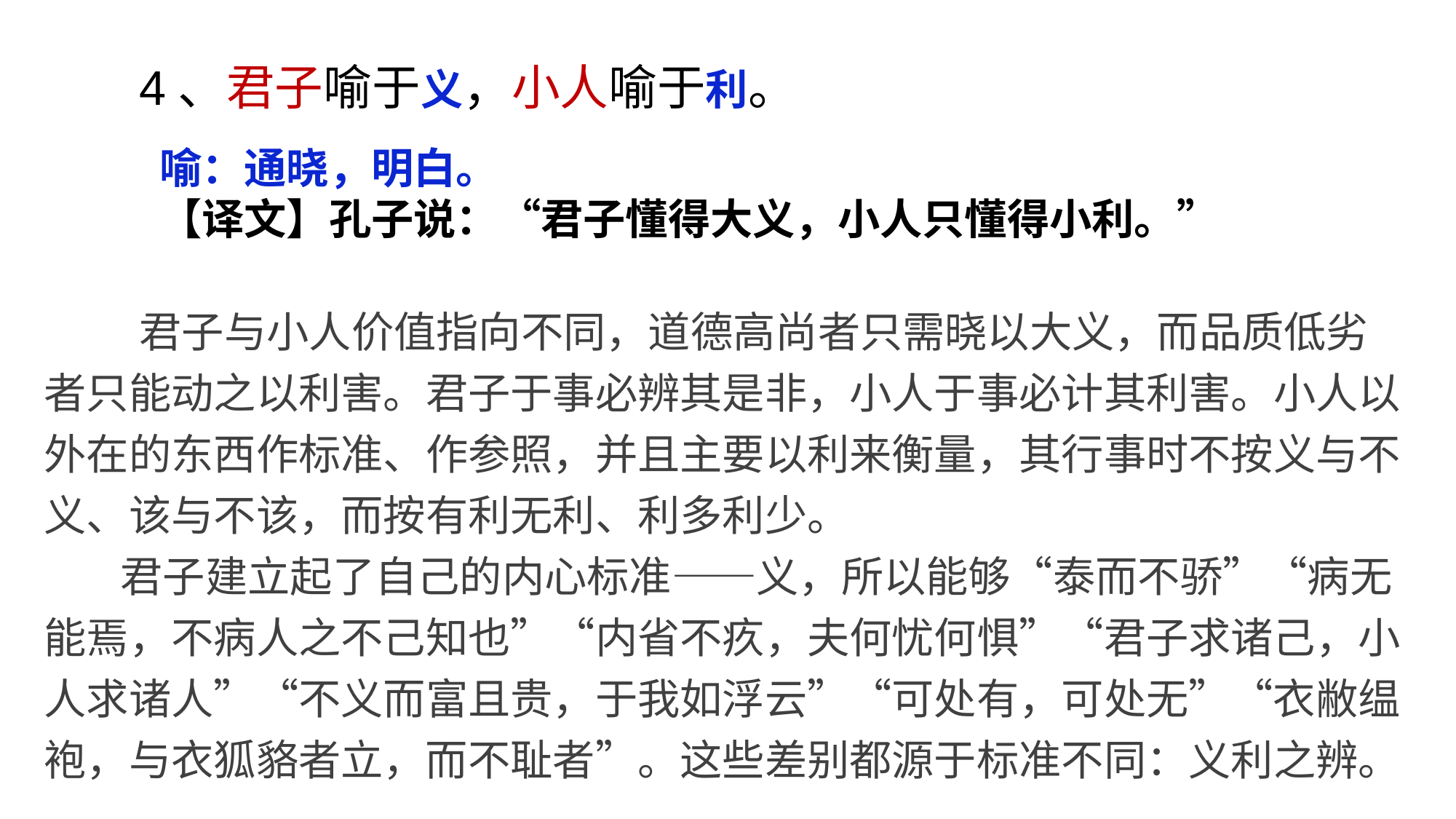

4、君子喻于义，小人喻于利。
喻：通晓，明白。
【译文】孔子说：“君子懂得大义，小人只懂得小利。”
         君子与小人价值指向不同，道德高尚者只需晓以大义，而品质低劣者只能动之以利害。君子于事必辨其是非，小人于事必计其利害。小人以外在的东西作标准、作参照，并且主要以利来衡量，其行事时不按义与不义、该与不该，而按有利无利、利多利少。
       君子建立起了自己的内心标准——义，所以能够“泰而不骄”“病无能焉，不病人之不己知也”“内省不疚，夫何忧何惧”“君子求诸己，小人求诸人”“不义而富且贵，于我如浮云”“可处有，可处无”“衣敝缊袍，与衣狐貉者立，而不耻者”。这些差别都源于标准不同：义利之辨。